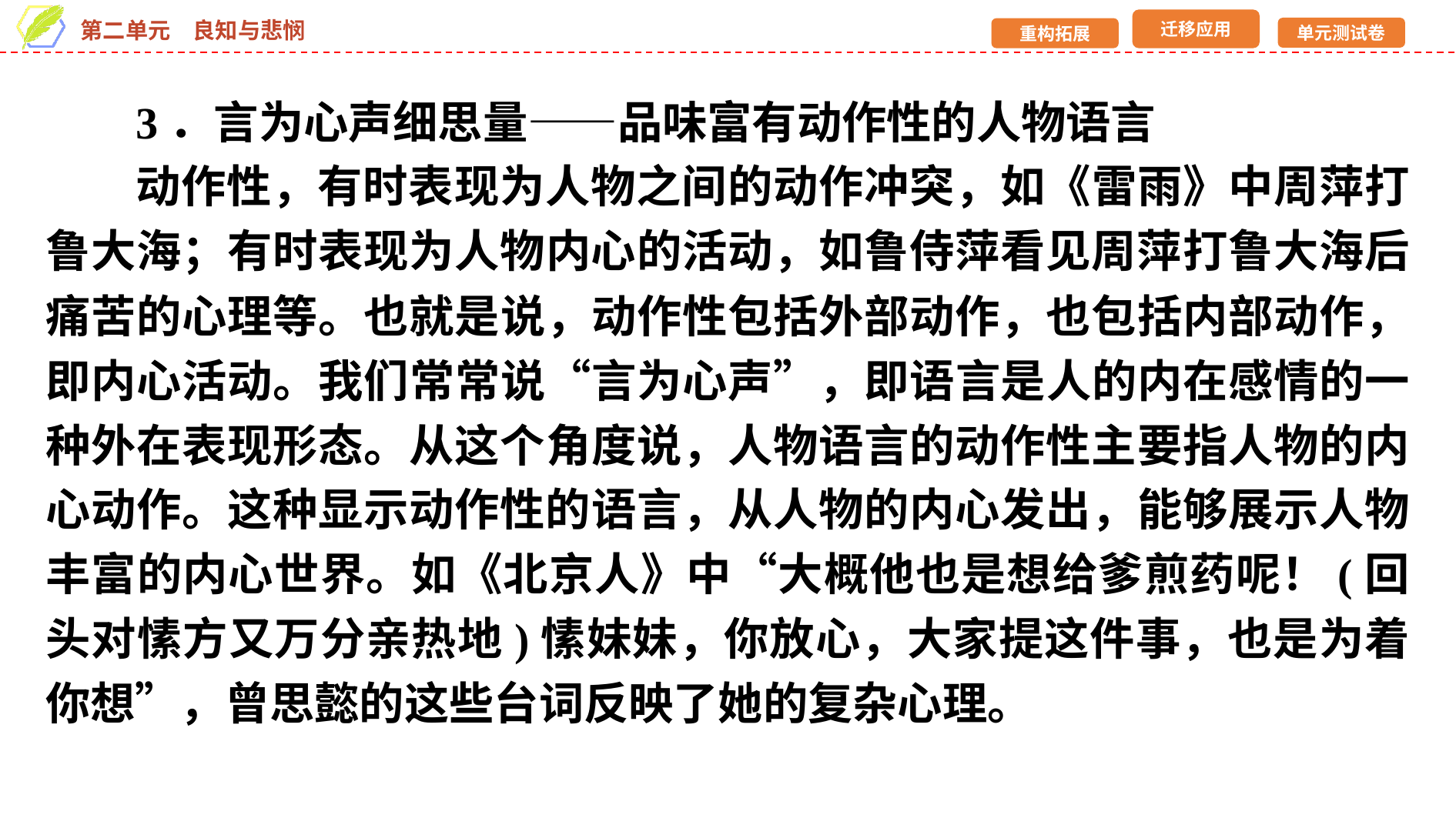

3．言为心声细思量——品味富有动作性的人物语言
动作性，有时表现为人物之间的动作冲突，如《雷雨》中周萍打鲁大海；有时表现为人物内心的活动，如鲁侍萍看见周萍打鲁大海后痛苦的心理等。也就是说，动作性包括外部动作，也包括内部动作，即内心活动。我们常常说“言为心声”，即语言是人的内在感情的一种外在表现形态。从这个角度说，人物语言的动作性主要指人物的内心动作。这种显示动作性的语言，从人物的内心发出，能够展示人物丰富的内心世界。如《北京人》中“大概他也是想给爹煎药呢！(回头对愫方又万分亲热地)愫妹妹，你放心，大家提这件事，也是为着你想”，曾思懿的这些台词反映了她的复杂心理。